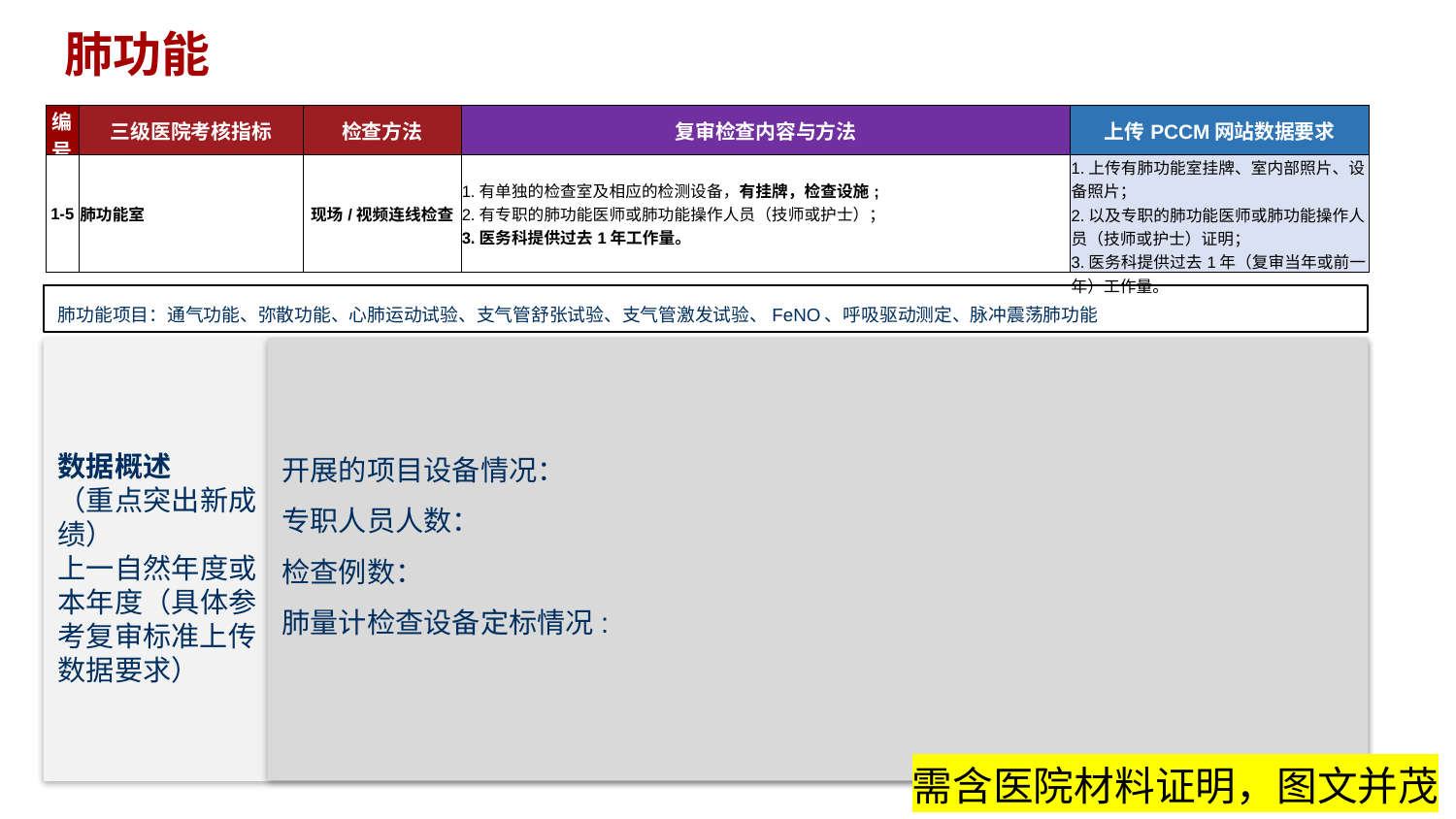

# 肺功能
| 编号 | 三级医院考核指标 | 检查方法 | 复审检查内容与方法 | 上传PCCM网站数据要求 |
| --- | --- | --- | --- | --- |
| 1-5 | 肺功能室 | 现场/视频连线检查 | 1.有单独的检查室及相应的检测设备，有挂牌，检查设施; 2.有专职的肺功能医师或肺功能操作人员（技师或护士）； 3.医务科提供过去1年工作量。 | 1.上传有肺功能室挂牌、室内部照片、设备照片； 2.以及专职的肺功能医师或肺功能操作人员（技师或护士）证明； 3.医务科提供过去1年（复审当年或前一年）工作量。 |
肺功能项目：通气功能、弥散功能、心肺运动试验、支气管舒张试验、支气管激发试验、FeNO、呼吸驱动测定、脉冲震荡肺功能
开展的项目设备情况：
专职人员人数：
检查例数：
肺量计检查设备定标情况:

数据概述
（重点突出新成绩）
上一自然年度或本年度（具体参考复审标准上传数据要求）

需含医院材料证明，图文并茂